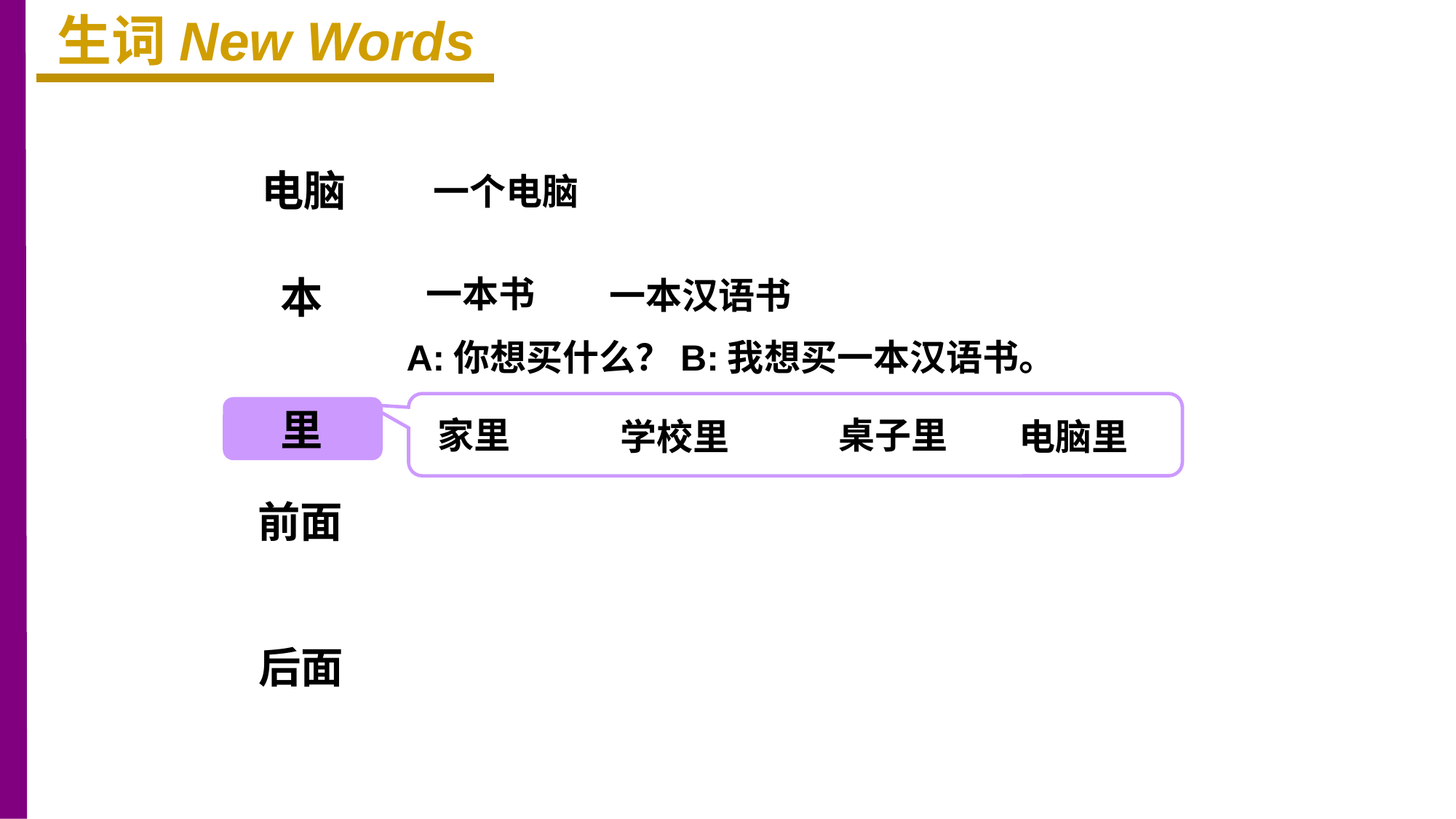

生词New Words
电脑
一个电脑
本
一本书
一本汉语书
A:你想买什么？B:我想买一本汉语书。

里
家里
桌子里
学校里
电脑里
前面
后面